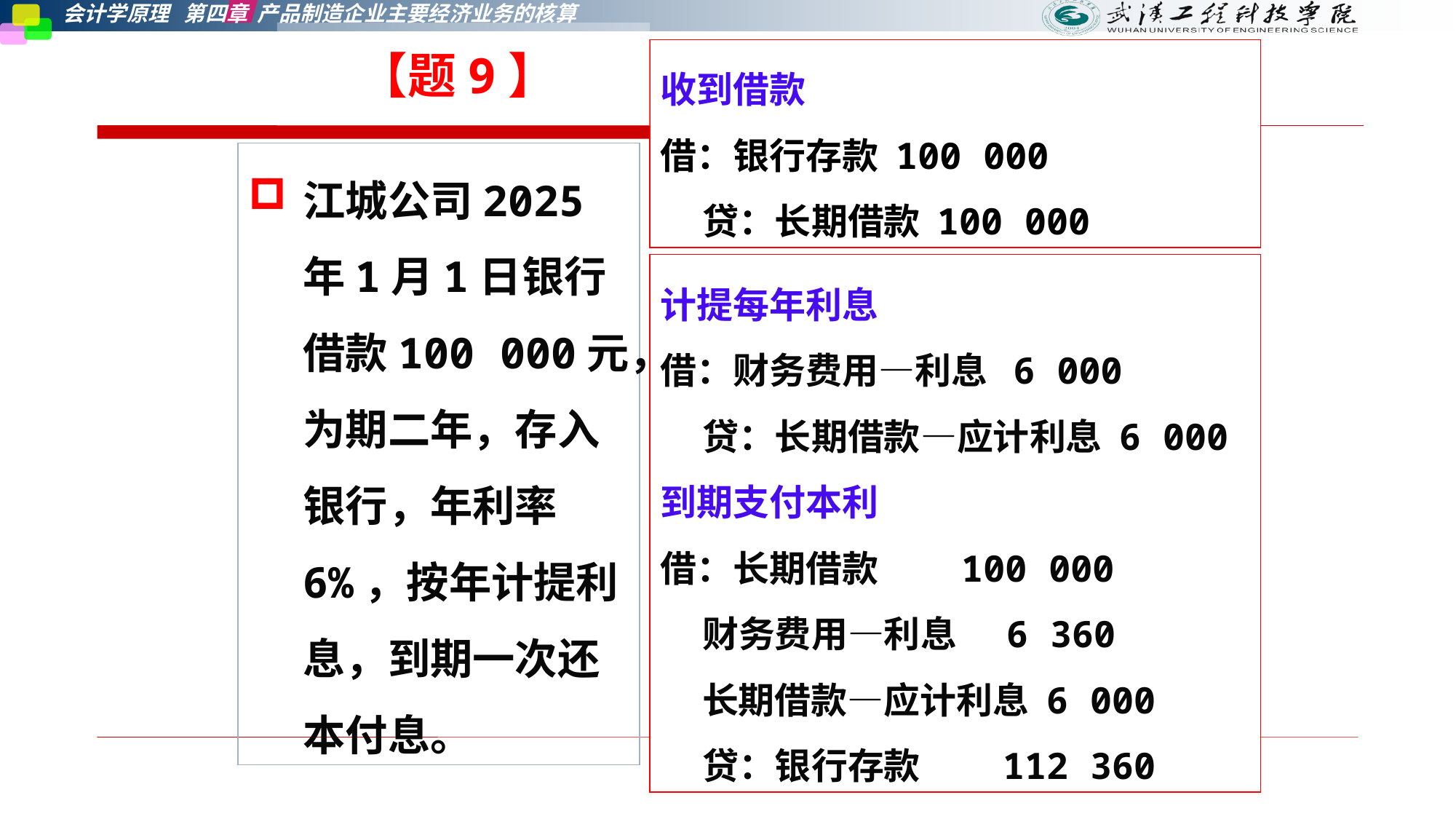

【题9】
收到借款
借：银行存款 100 000
    贷：长期借款 100 000
江城公司2025年1月1日银行借款100 000元，为期二年，存入银行，年利率6%，按年计提利息，到期一次还本付息。
计提每年利息
借：财务费用—利息  6 000
    贷：长期借款—应计利息 6 000
到期支付本利
借：长期借款         100 000
    财务费用—利息     6 360
    长期借款—应计利息 6 000
    贷：银行存款         112 360